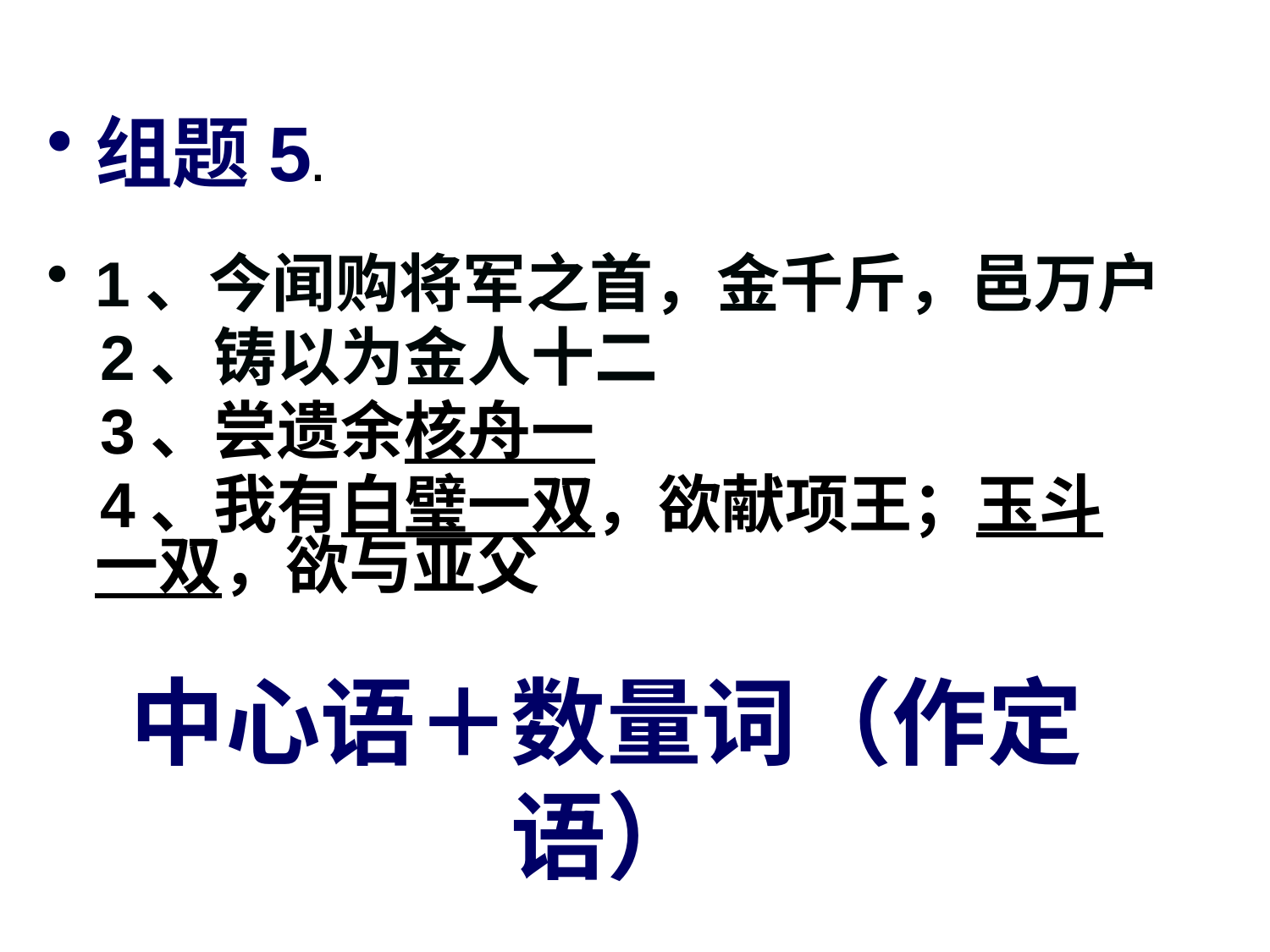

组题5.

1、今闻购将军之首，金千斤，邑万户
   2、铸以为金人十二
   3、尝遗余核舟一
   4、我有白璧一双，欲献项王；玉斗一双，欲与亚父
# 中心语＋数量词（作定语）